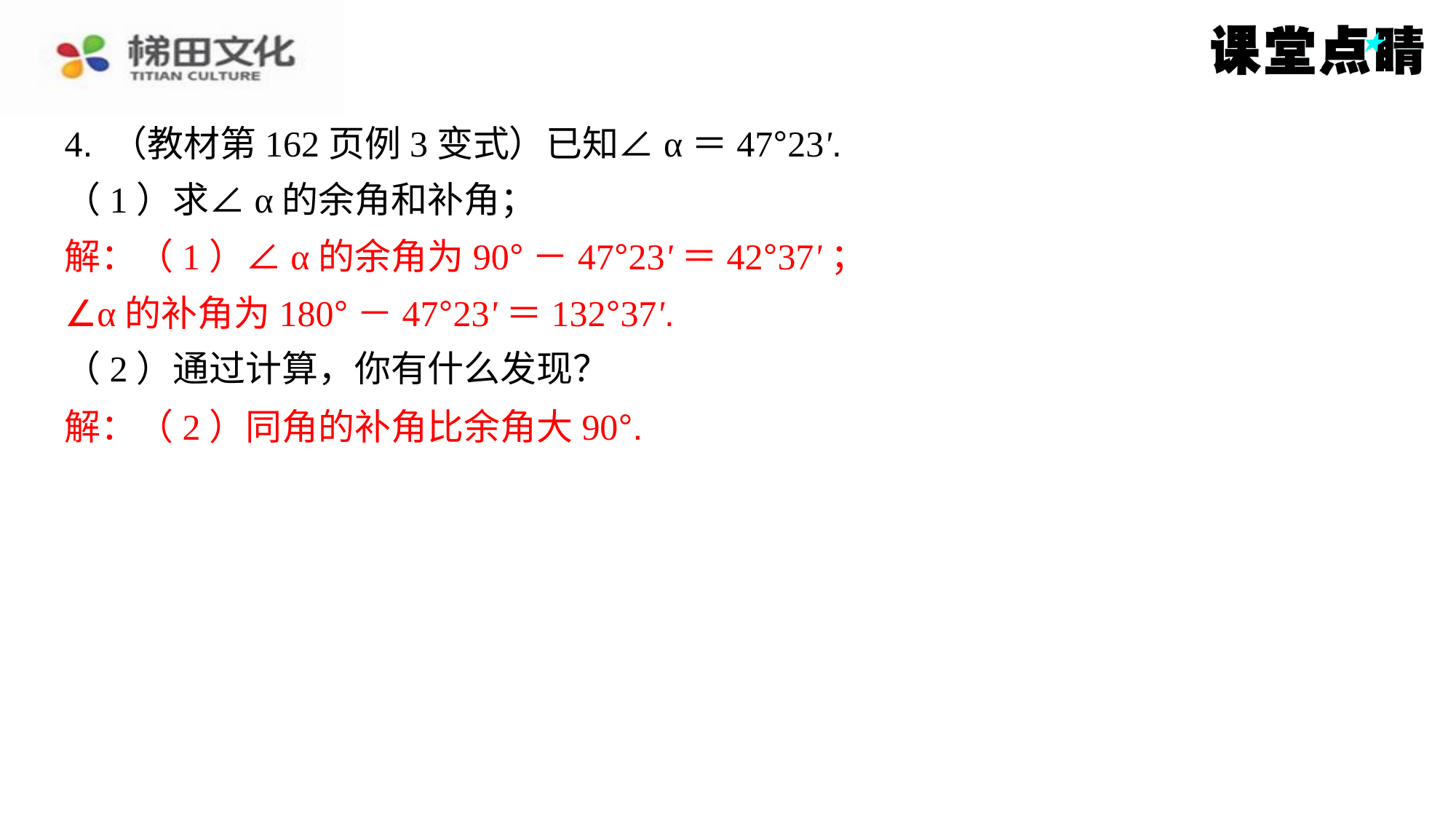

4. （教材第162页例3变式）已知∠α＝47°23'.
（1）求∠α的余角和补角；
解：（1）∠α的余角为90°－47°23'＝42°37'；
∠α的补角为180°－47°23'＝132°37'.
（2）通过计算，你有什么发现？
解：（2）同角的补角比余角大90°.
解：（1）∠α的余角为90°－47°23'＝42°37'；
∠α的补角为180°－47°23'＝132°37'.
解：（2）同角的补角比余角大90°.